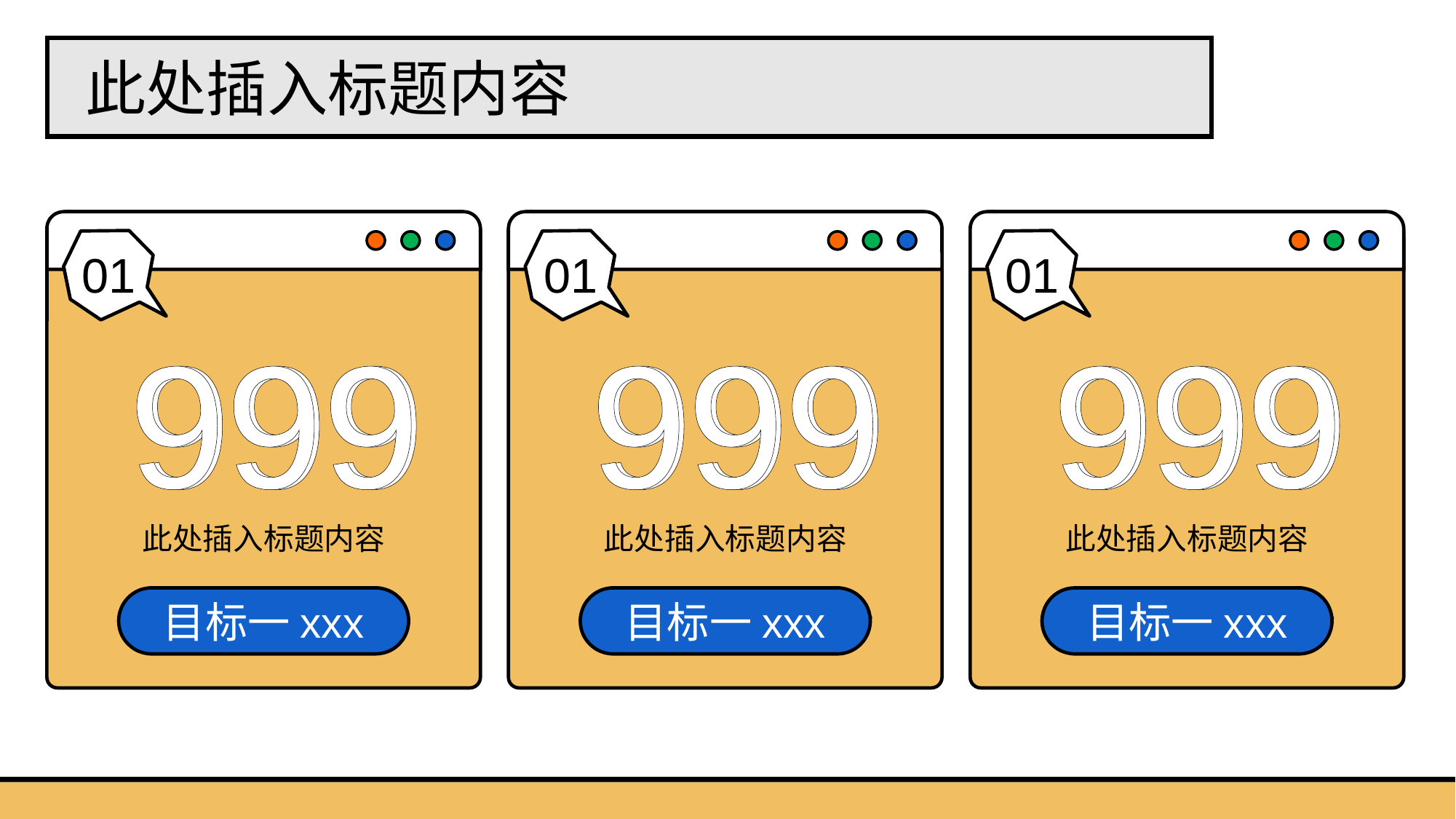

此处插入标题内容

01
01
01
999
999
999
999
999
999
此处插入标题内容
此处插入标题内容
此处插入标题内容
目标一xxx
目标一xxx
目标一xxx